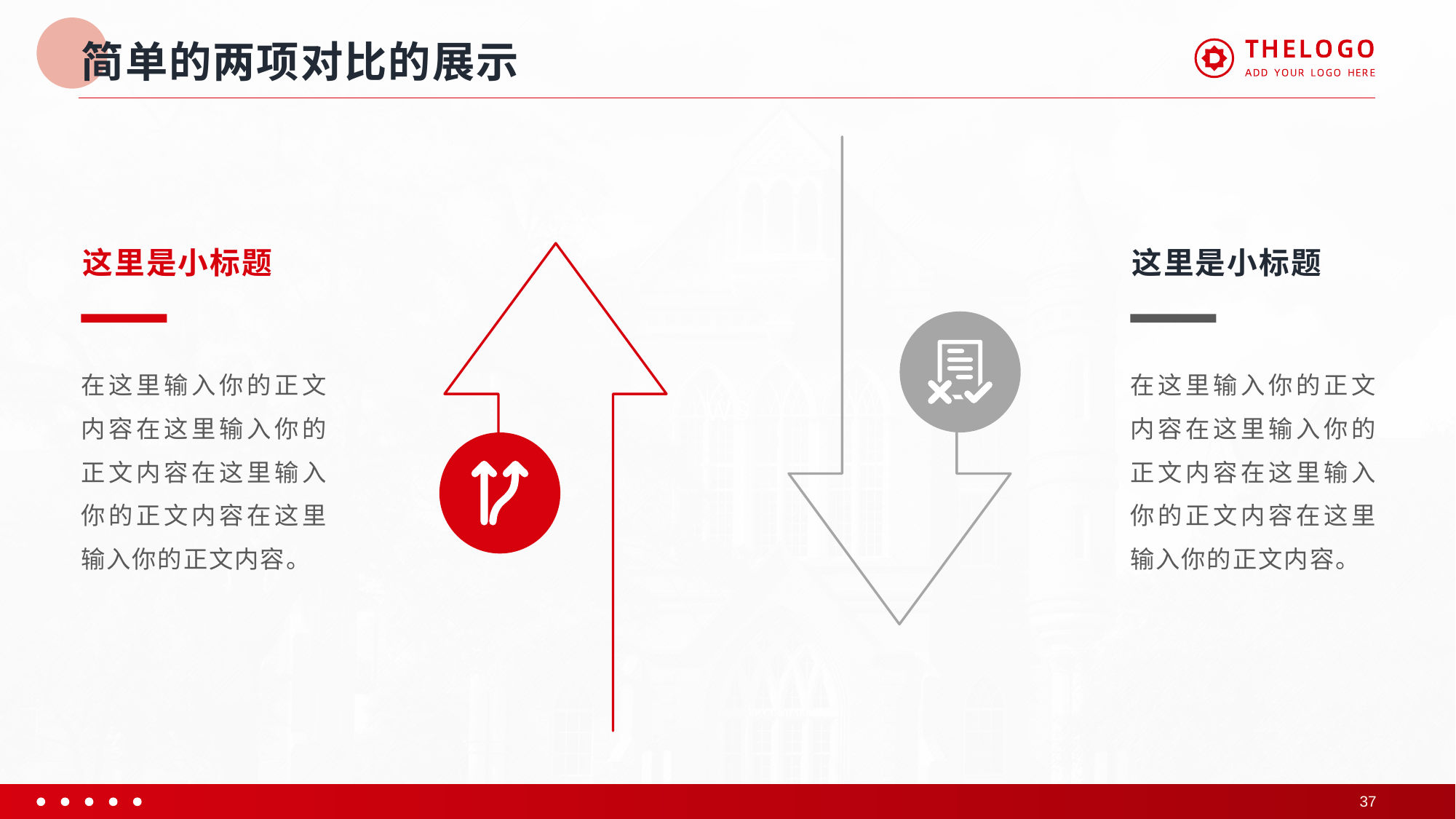

# 简单的两项对比的展示

这里是小标题

在这里输入你的正文内容在这里输入你的正文内容在这里输入你的正文内容在这里输入你的正文内容。
这里是小标题

在这里输入你的正文内容在这里输入你的正文内容在这里输入你的正文内容在这里输入你的正文内容。

37